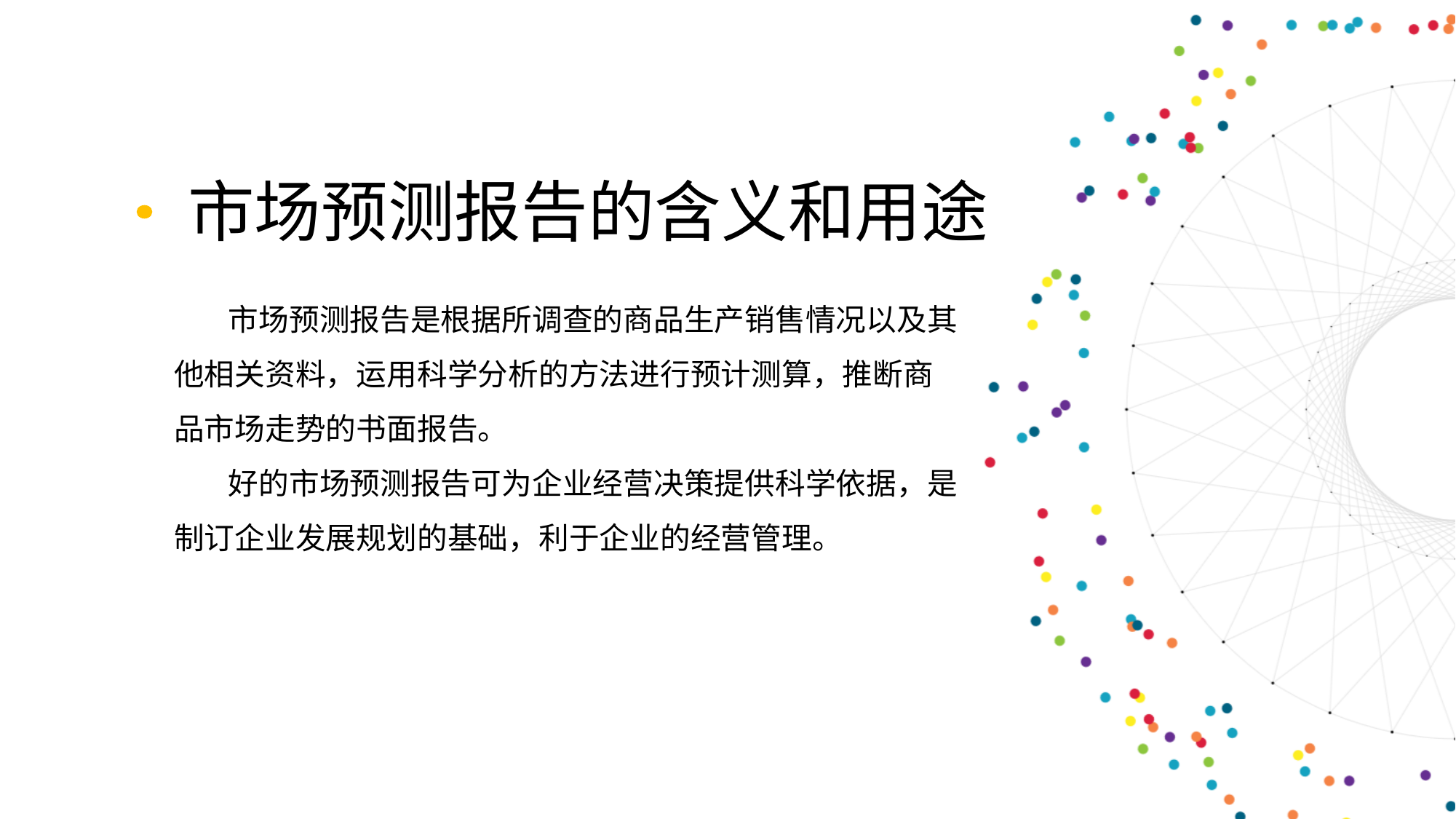

市场预测报告的含义和用途

       市场预测报告是根据所调查的商品生产销售情况以及其他相关资料，运用科学分析的方法进行预计测算，推断商品市场走势的书面报告。
       好的市场预测报告可为企业经营决策提供科学依据，是制订企业发展规划的基础，利于企业的经营管理。